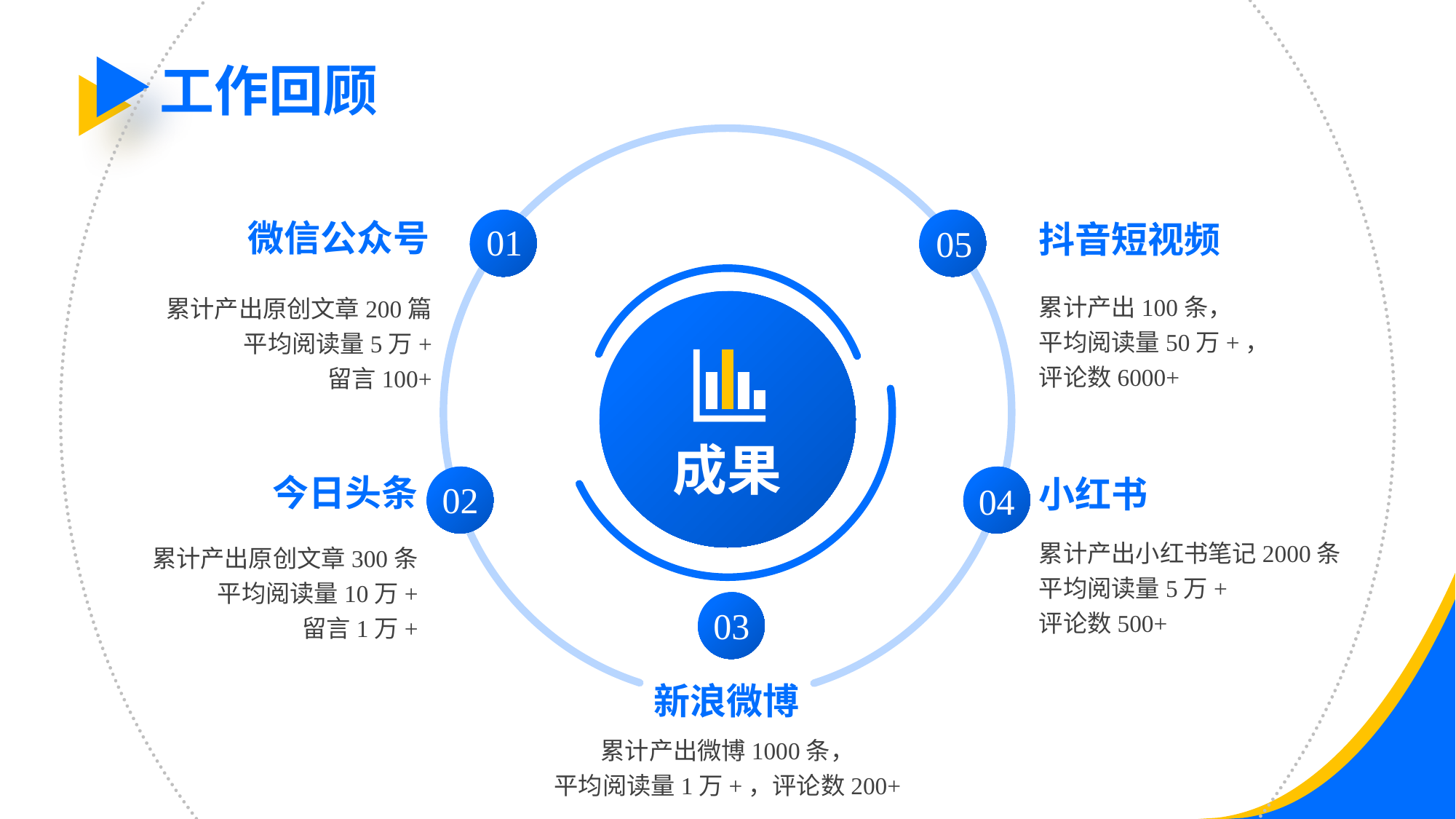

工作回顾

01
微信公众号
05
抖音短视频

累计产出100条，
平均阅读量50万+，
评论数6000+
累计产出原创文章200篇
平均阅读量5万+
留言100+

成果

今日头条
小红书
02
04
累计产出小红书笔记2000条
平均阅读量5万+
评论数500+
累计产出原创文章300条
平均阅读量10万+
留言1万+

03
新浪微博
累计产出微博1000条，
平均阅读量1万+，评论数200+